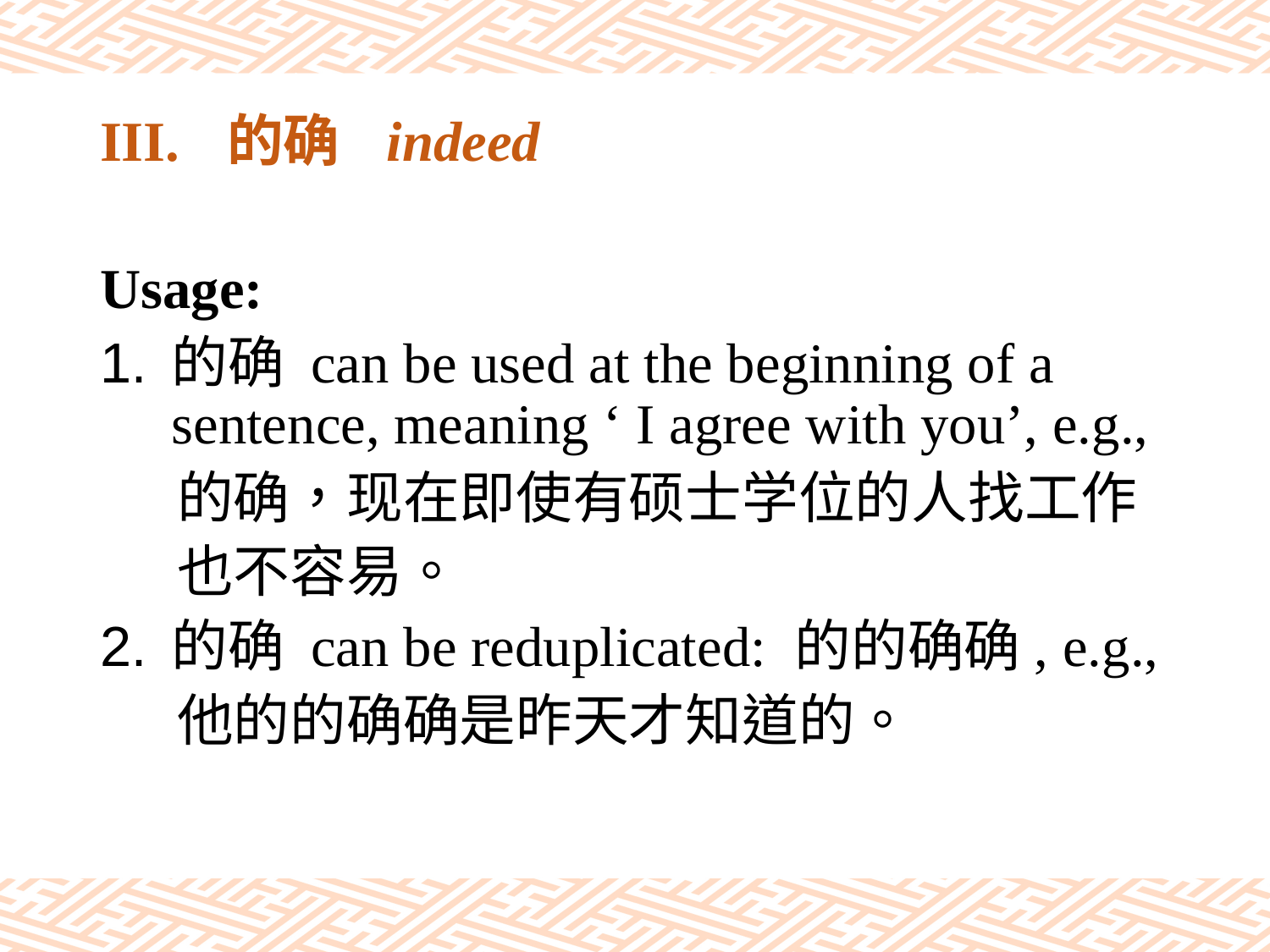

# III.	的确  indeed
Usage:
的确 can be used at the beginning of a sentence, meaning ‘ I agree with you’, e.g.,
     的确，现在即使有硕士学位的人找工作
     也不容易。
的确 can be reduplicated: 的的确确, e.g.,
     他的的确确是昨天才知道的。